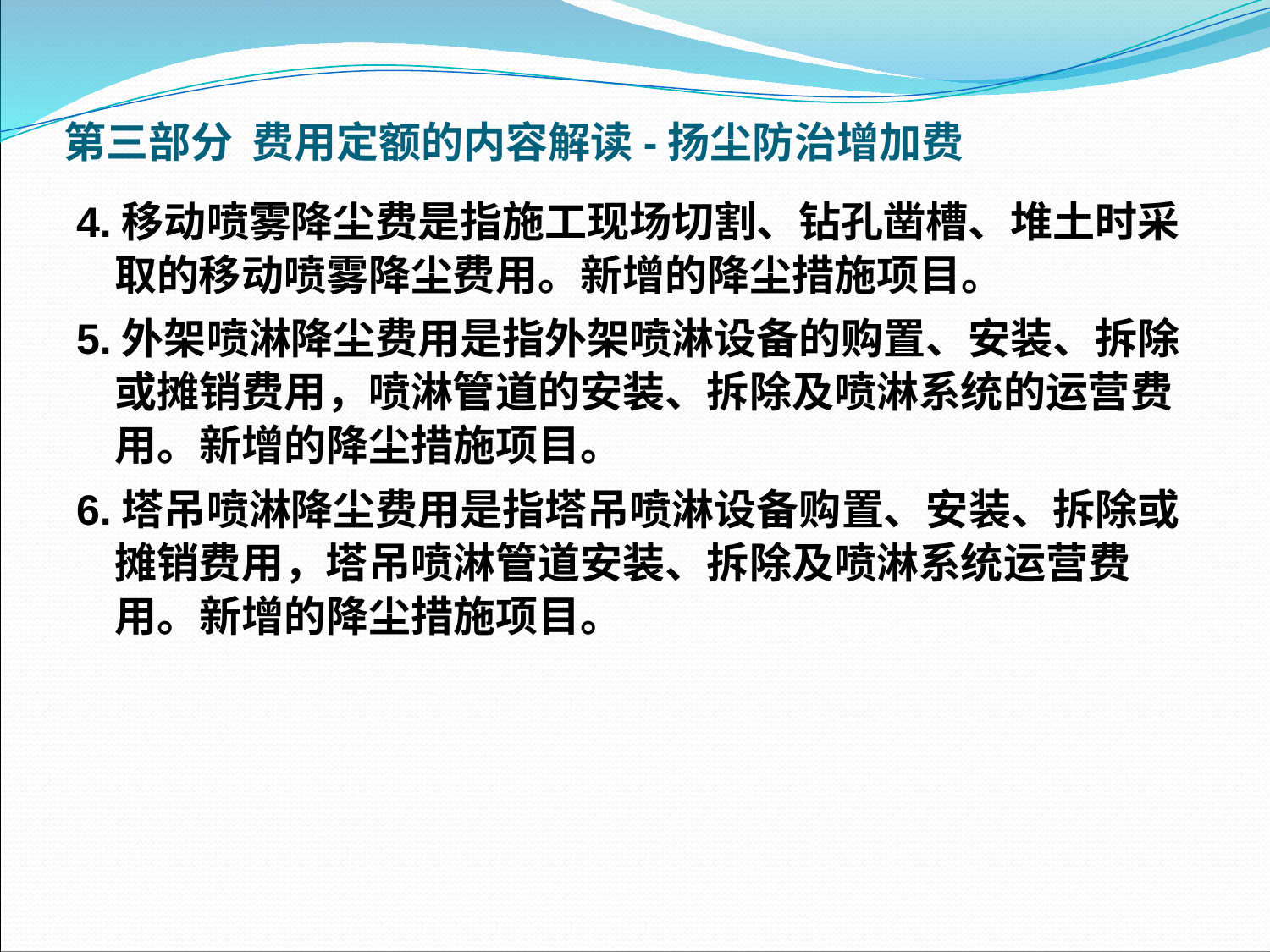

第三部分  费用定额的内容解读-扬尘防治增加费
4.移动喷雾降尘费是指施工现场切割、钻孔凿槽、堆土时采取的移动喷雾降尘费用。新增的降尘措施项目。
5.外架喷淋降尘费用是指外架喷淋设备的购置、安装、拆除或摊销费用，喷淋管道的安装、拆除及喷淋系统的运营费用。新增的降尘措施项目。
6.塔吊喷淋降尘费用是指塔吊喷淋设备购置、安装、拆除或摊销费用，塔吊喷淋管道安装、拆除及喷淋系统运营费用。新增的降尘措施项目。